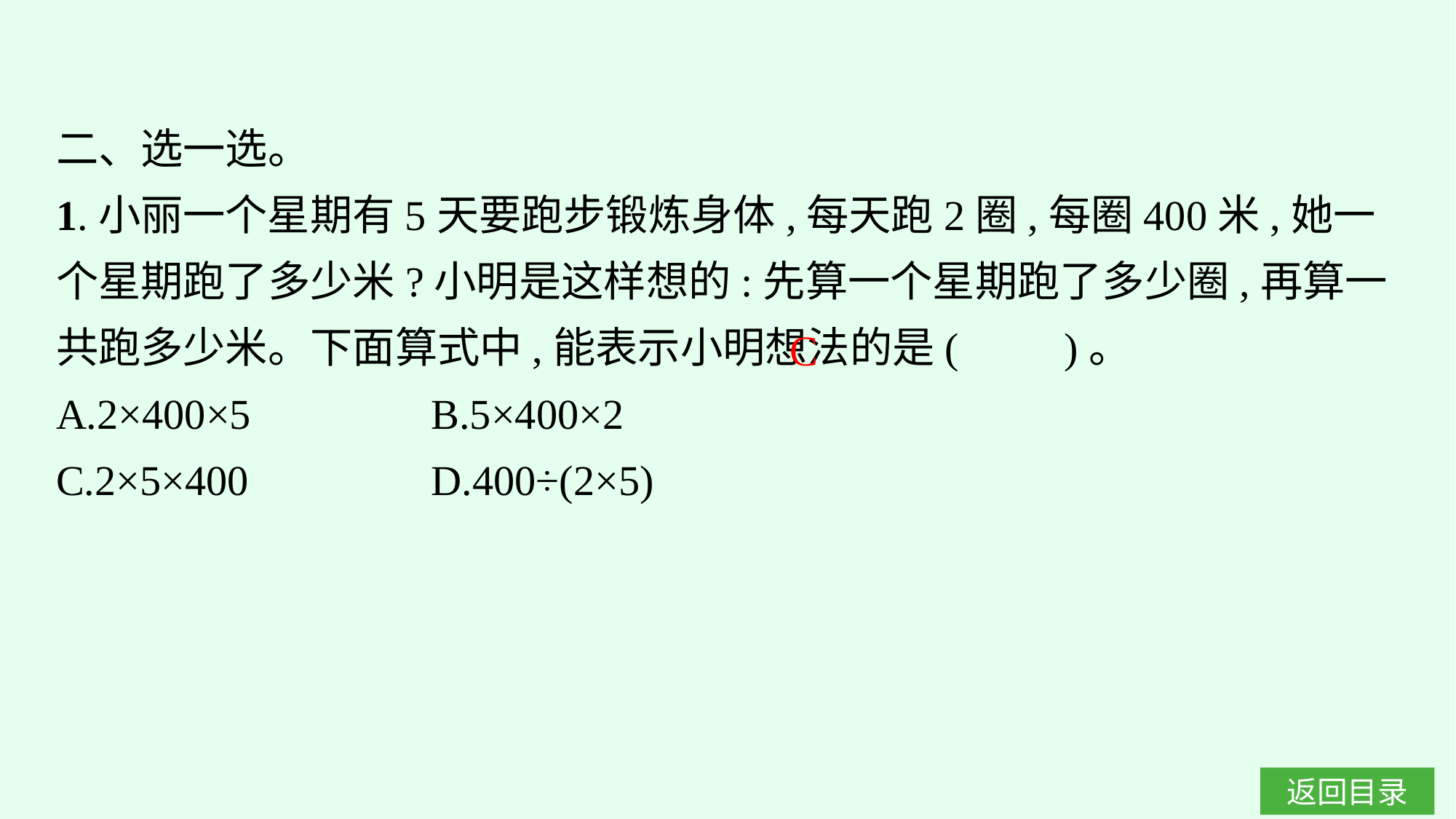

二、选一选。
1.小丽一个星期有5天要跑步锻炼身体,每天跑2圈,每圈400米,她一个星期跑了多少米?小明是这样想的:先算一个星期跑了多少圈,再算一共跑多少米。下面算式中,能表示小明想法的是(　　)。
A.2×400×5		B.5×400×2
C.2×5×400		D.400÷(2×5)
C